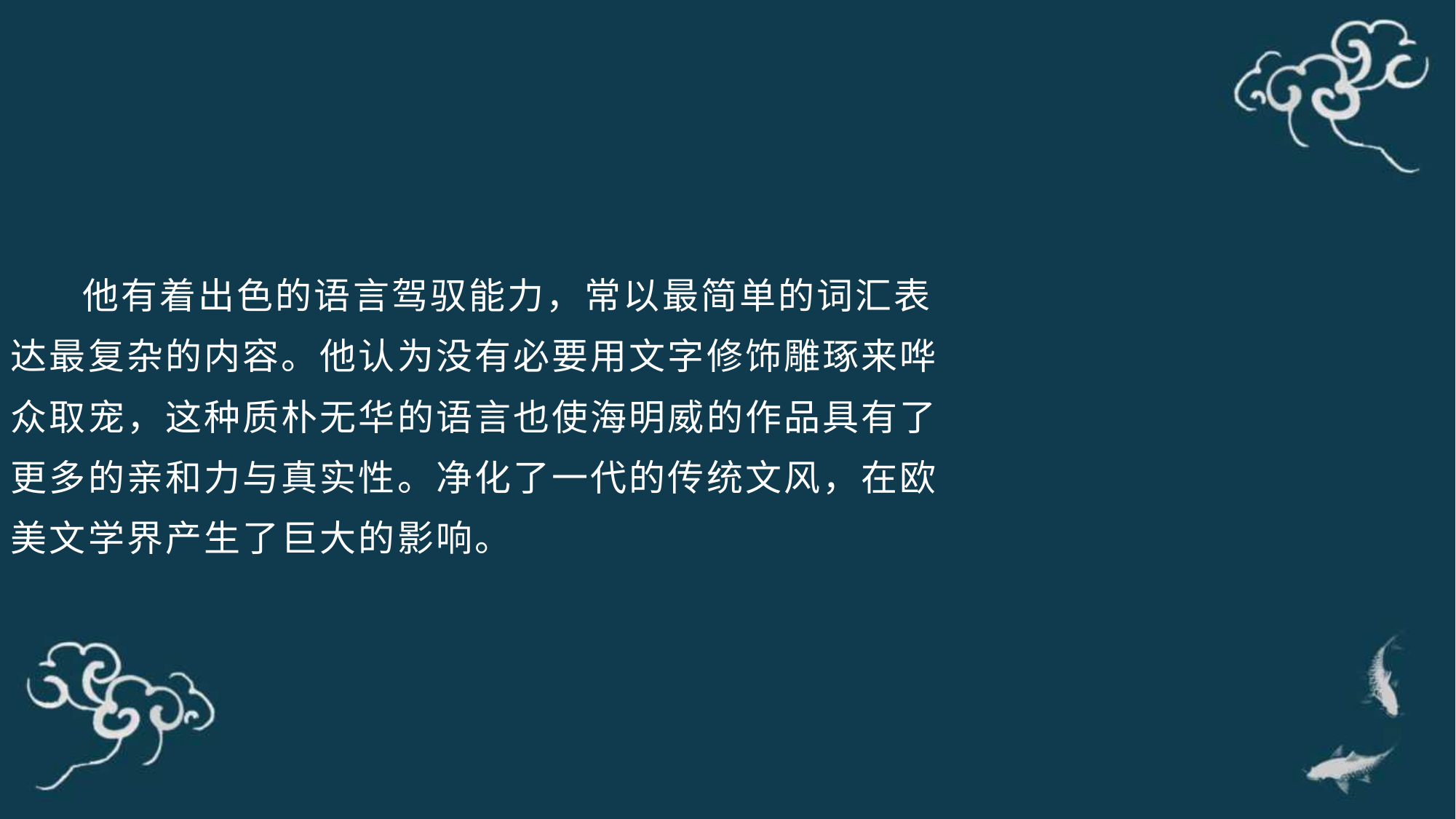

他有着出色的语言驾驭能力，常以最简单的词汇表达最复杂的内容。他认为没有必要用文字修饰雕琢来哗众取宠，这种质朴无华的语言也使海明威的作品具有了更多的亲和力与真实性。净化了一代的传统文风，在欧美文学界产生了巨大的影响。